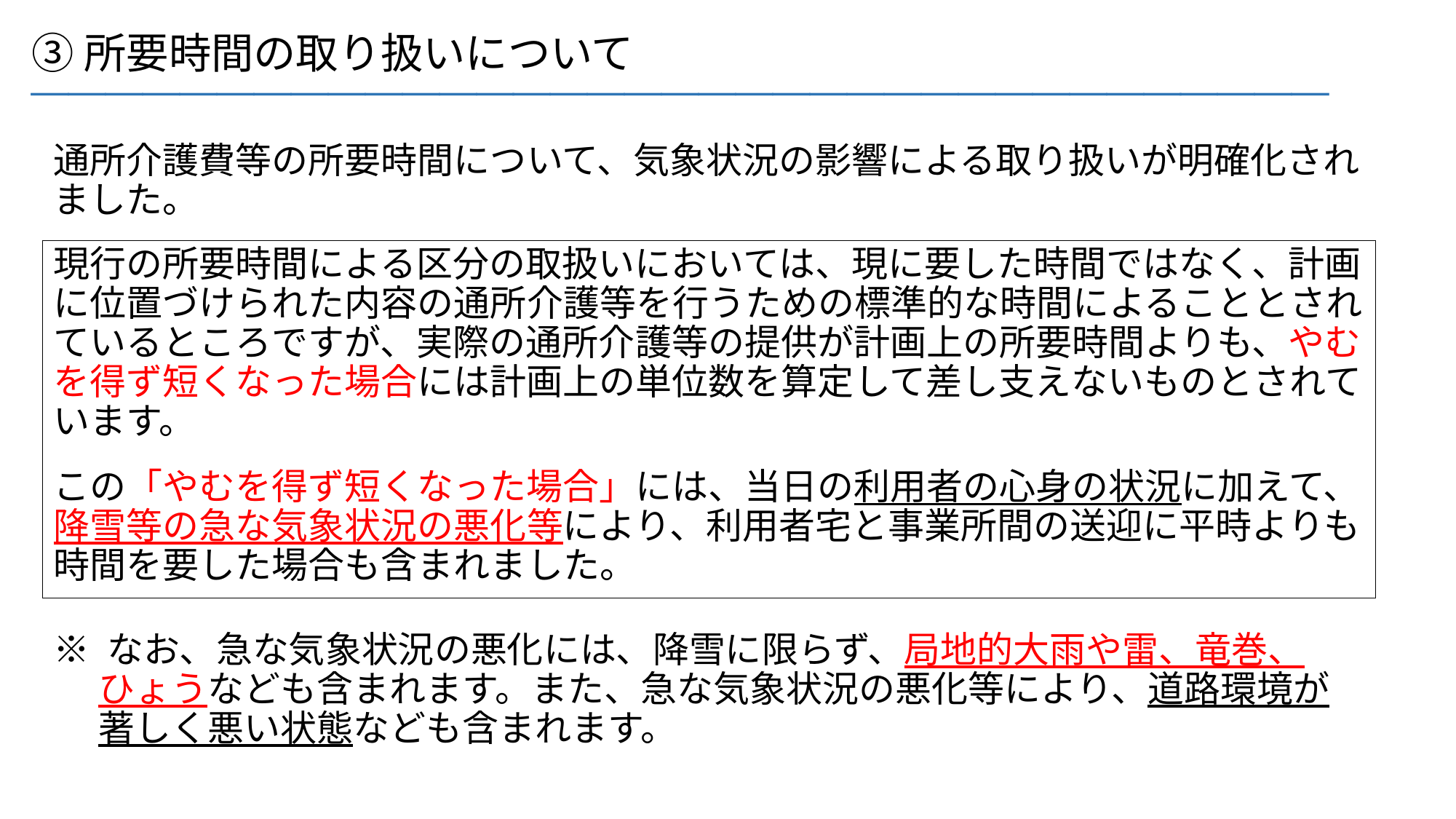

___________________________________
③所要時間の取り扱いについて
通所介護費等の所要時間について、気象状況の影響による取り扱いが明確化されました。
現行の所要時間による区分の取扱いにおいては、現に要した時間ではなく、計画に位置づけられた内容の通所介護等を行うための標準的な時間によることとされているところですが、実際の通所介護等の提供が計画上の所要時間よりも、やむを得ず短くなった場合には計画上の単位数を算定して差し支えないものとされています。

この「やむを得ず短くなった場合」には、当日の利用者の心身の状況に加えて、降雪等の急な気象状況の悪化等により、利用者宅と事業所間の送迎に平時よりも時間を要した場合も含まれました。
※ なお、急な気象状況の悪化には、降雪に限らず、局地的大雨や雷、竜巻、
　 ひょうなども含まれます。また、急な気象状況の悪化等により、道路環境が
　 著しく悪い状態なども含まれます。